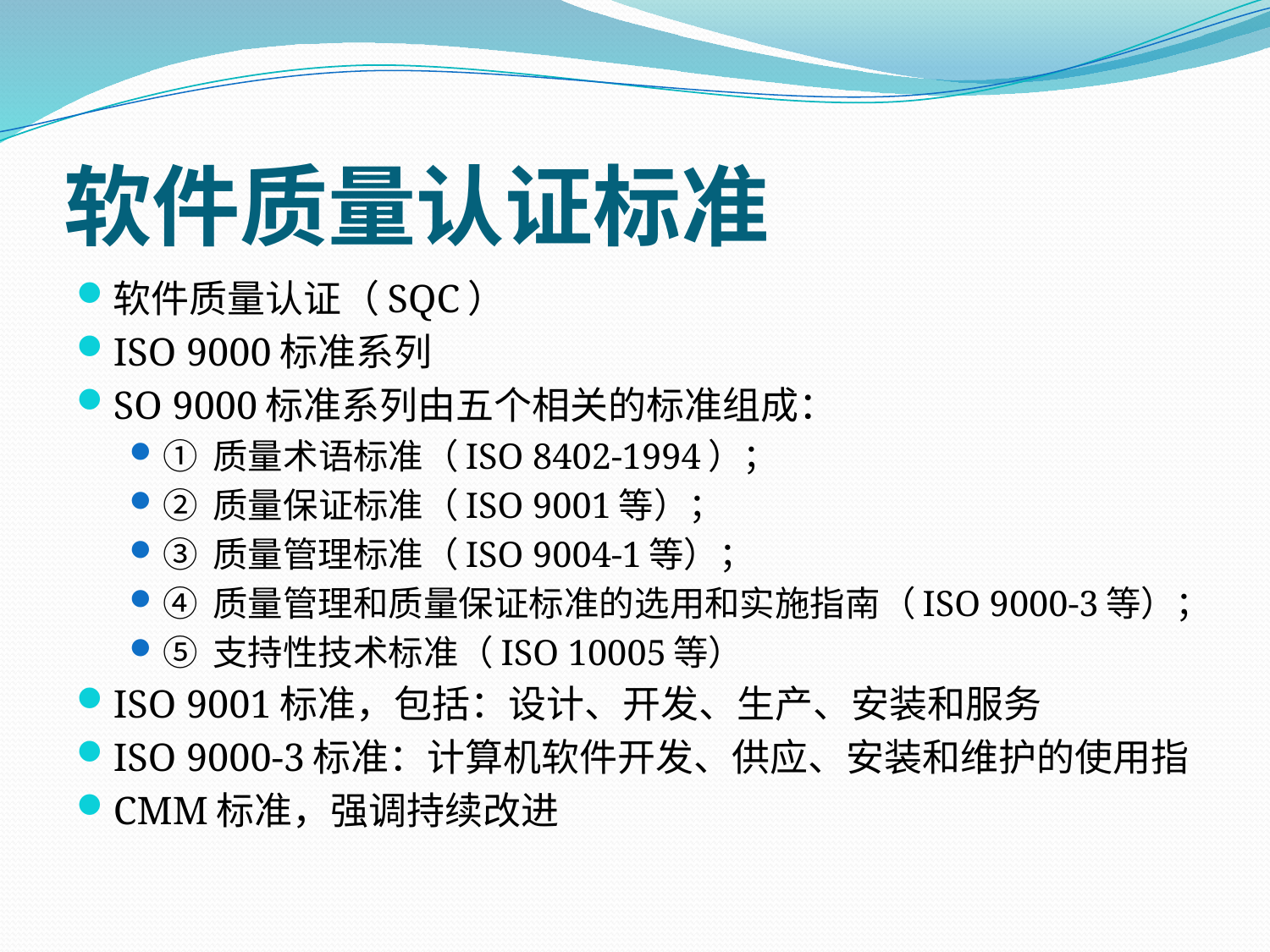

# 软件质量认证标准
软件质量认证（SQC）
ISO 9000标准系列
SO 9000标准系列由五个相关的标准组成：
① 质量术语标准（ISO 8402-1994）；
② 质量保证标准（ISO 9001等）；
③ 质量管理标准（ISO 9004-1等）；
④ 质量管理和质量保证标准的选用和实施指南（ISO 9000-3等）；
⑤ 支持性技术标准（ISO 10005等）
ISO 9001标准，包括：设计、开发、生产、安装和服务
ISO 9000-3标准：计算机软件开发、供应、安装和维护的使用指
CMM标准，强调持续改进